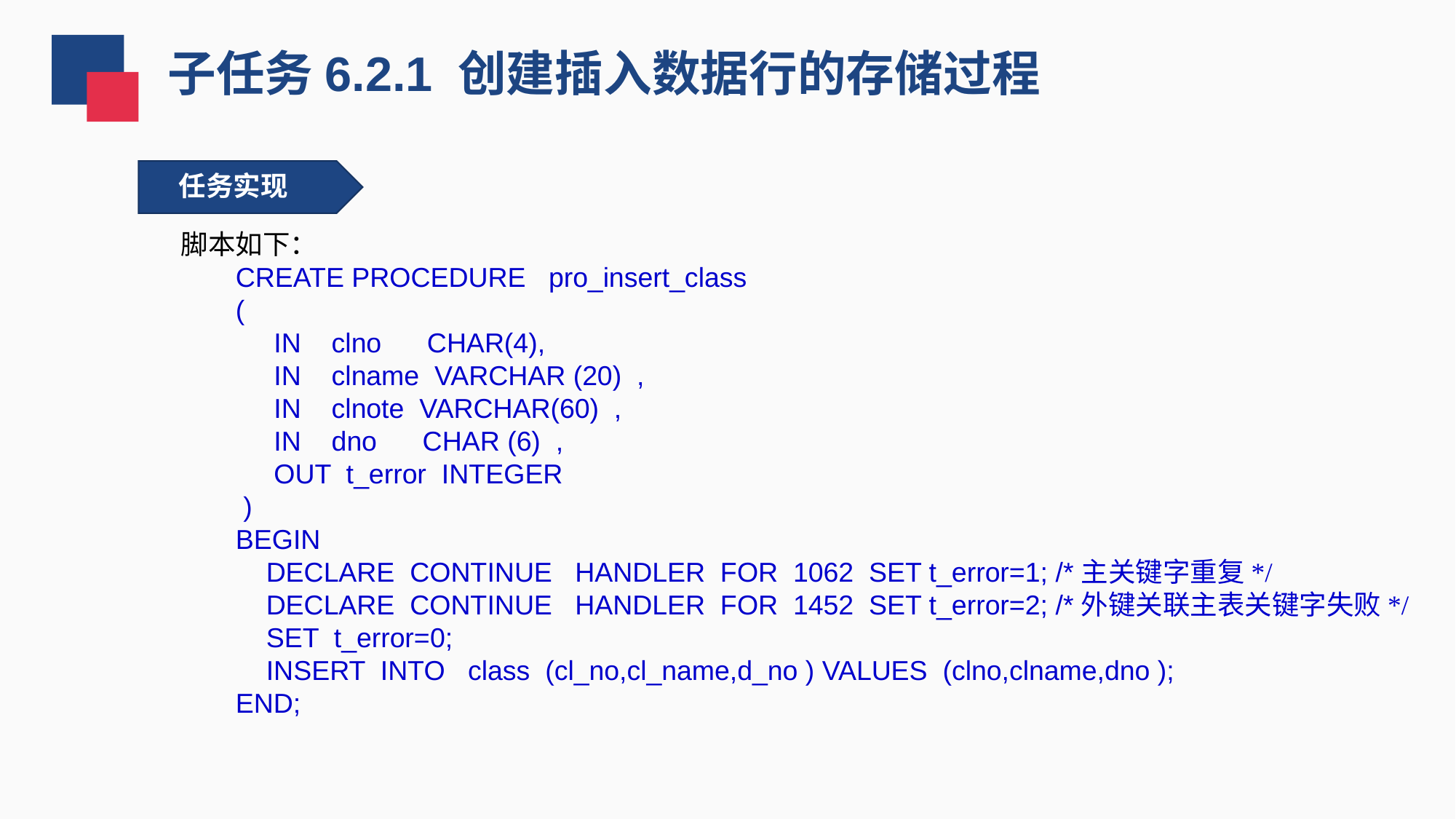

子任务6.2.1 创建插入数据行的存储过程

任务实现
脚本如下：
CREATE PROCEDURE   pro_insert_class
(
     IN    clno      CHAR(4),
     IN    clname  VARCHAR (20)  ,
     IN    clnote  VARCHAR(60)  ,
     IN    dno      CHAR (6)  ,
     OUT  t_error  INTEGER
 )
BEGIN
    DECLARE  CONTINUE   HANDLER  FOR  1062  SET t_error=1; /*主关键字重复*/
    DECLARE  CONTINUE   HANDLER  FOR  1452  SET t_error=2; /*外键关联主表关键字失败*/
    SET  t_error=0;
    INSERT  INTO   class  (cl_no,cl_name,d_no ) VALUES  (clno,clname,dno );
END;